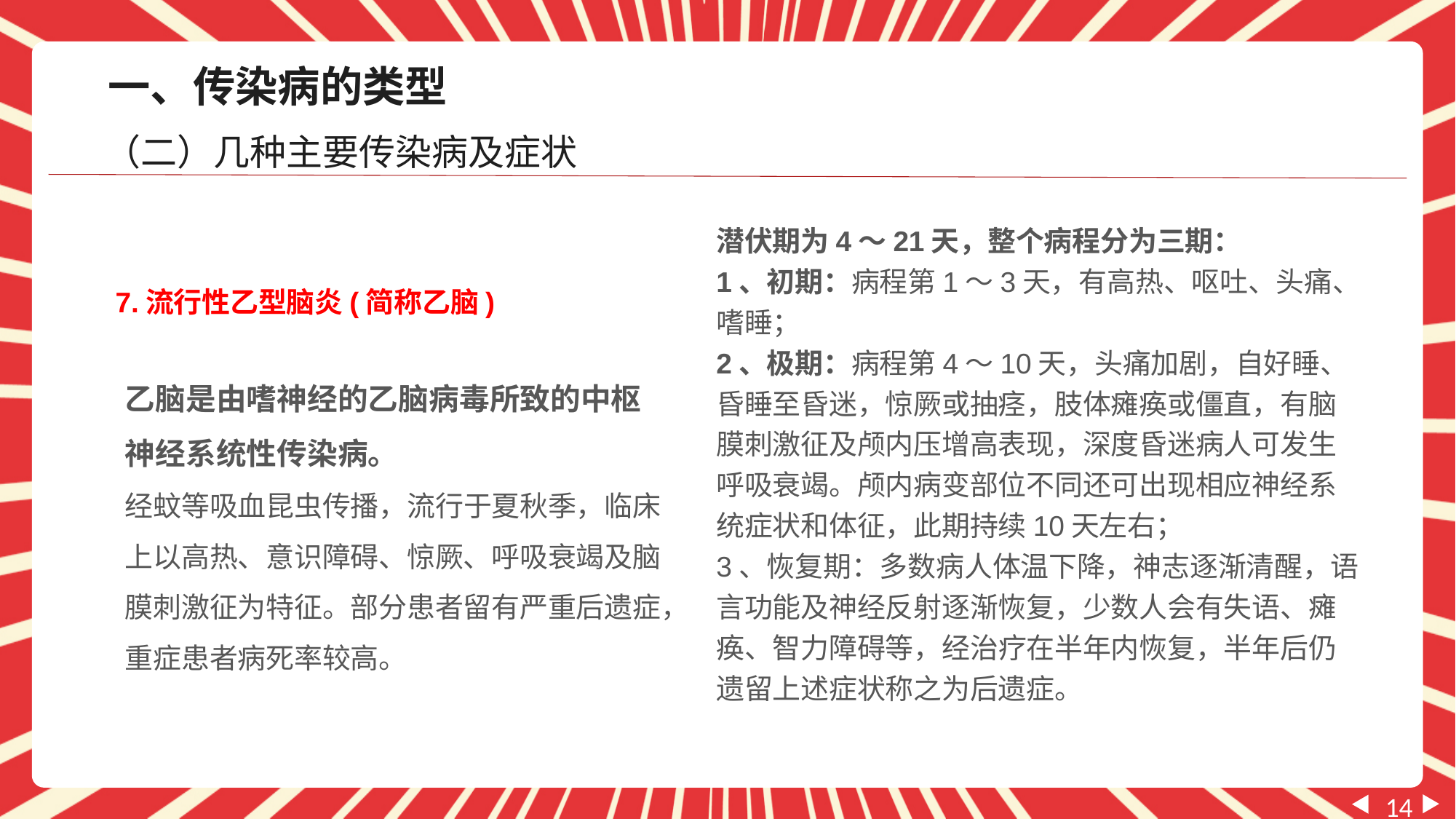

一、传染病的类型
（二）几种主要传染病及症状
潜伏期为4～21天，整个病程分为三期：
1、初期：病程第1～3天，有高热、呕吐、头痛、嗜睡；
2、极期：病程第4～10天，头痛加剧，自好睡、昏睡至昏迷，惊厥或抽痉，肢体瘫痪或僵直，有脑膜刺激征及颅内压增高表现，深度昏迷病人可发生呼吸衰竭。颅内病变部位不同还可出现相应神经系统症状和体征，此期持续10天左右；
3、恢复期：多数病人体温下降，神志逐渐清醒，语言功能及神经反射逐渐恢复，少数人会有失语、瘫痪、智力障碍等，经治疗在半年内恢复，半年后仍遗留上述症状称之为后遗症。
7.流行性乙型脑炎(简称乙脑)

乙脑是由嗜神经的乙脑病毒所致的中枢神经系统性传染病。
经蚊等吸血昆虫传播，流行于夏秋季，临床上以高热、意识障碍、惊厥、呼吸衰竭及脑膜刺激征为特征。部分患者留有严重后遗症，重症患者病死率较高。